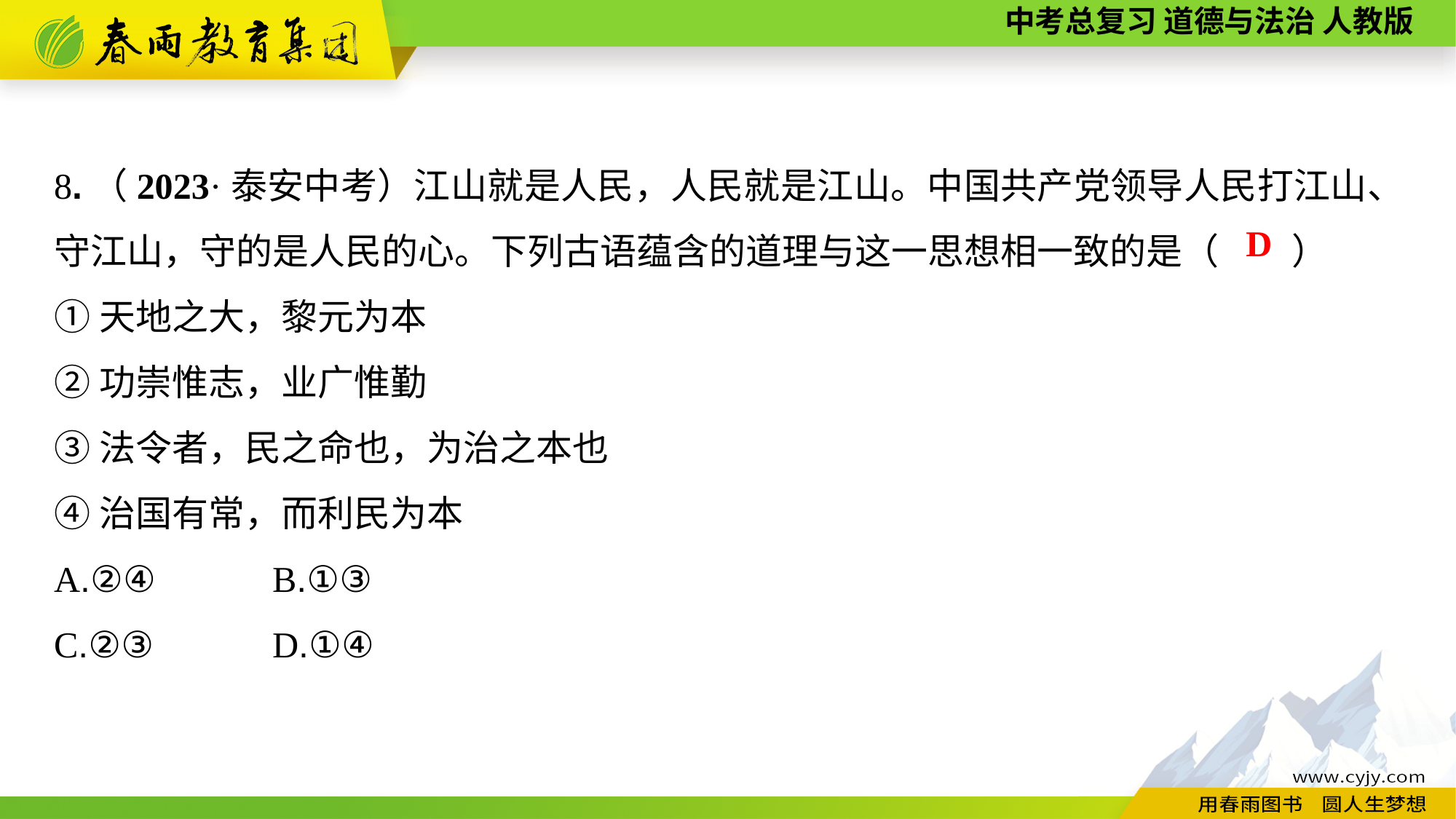

8.（2023·泰安中考）江山就是人民，人民就是江山。中国共产党领导人民打江山、守江山，守的是人民的心。下列古语蕴含的道理与这一思想相一致的是（　　）
①天地之大，黎元为本
②功崇惟志，业广惟勤
③法令者，民之命也，为治之本也
④治国有常，而利民为本
A.②④		B.①③
C.②③		D.①④
D